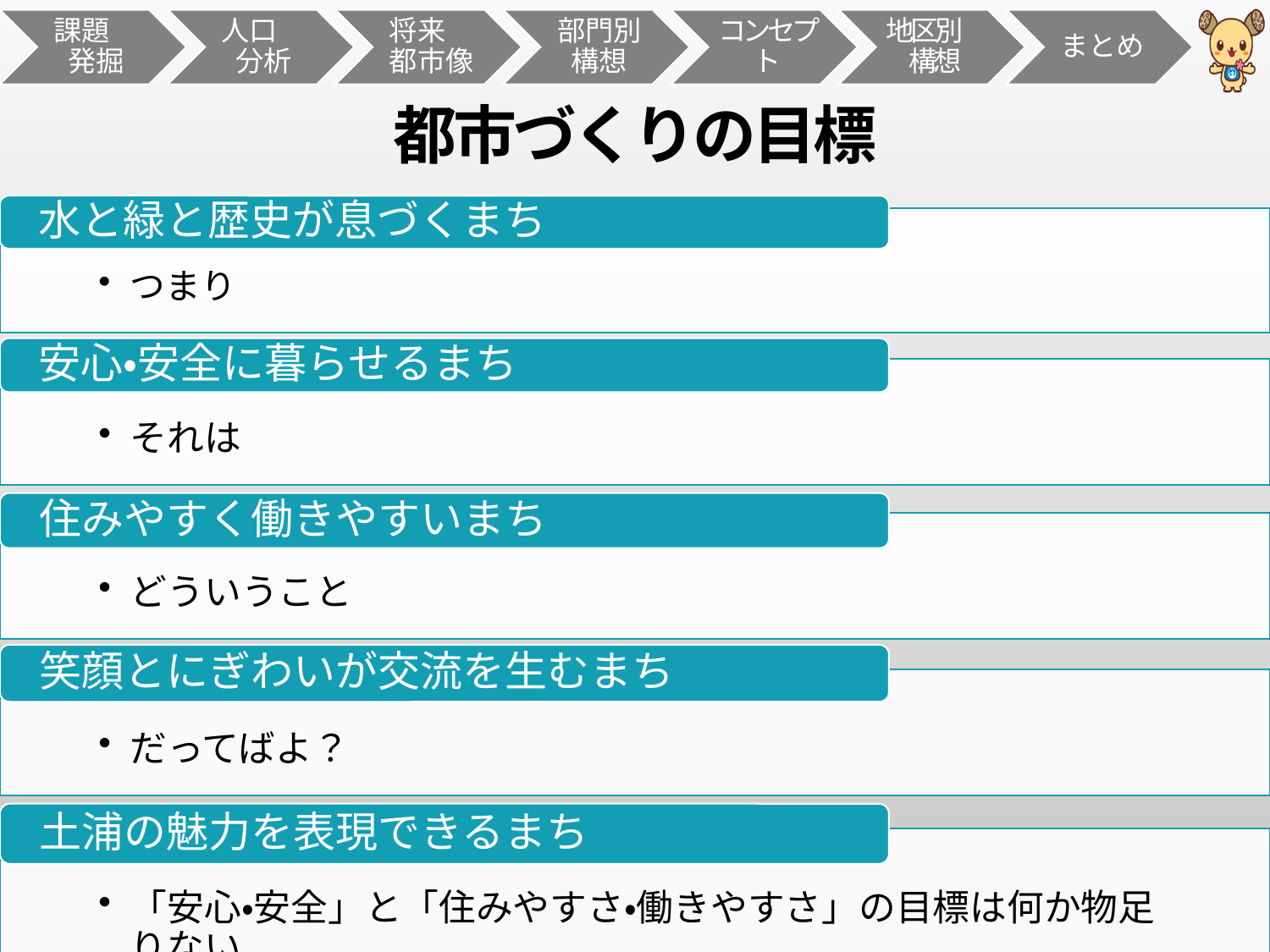

都市づくりの目標

つまり
水と緑と歴史が息づくまち
それは
安心・安全に暮らせるまち
どういうこと
住みやすく働きやすいまち
だってばよ？
笑顔とにぎわいが交流を生むまち
「安心・安全」と「住みやすさ・働きやすさ」の目標は何か物足りない
土浦の魅力を表現できるまち